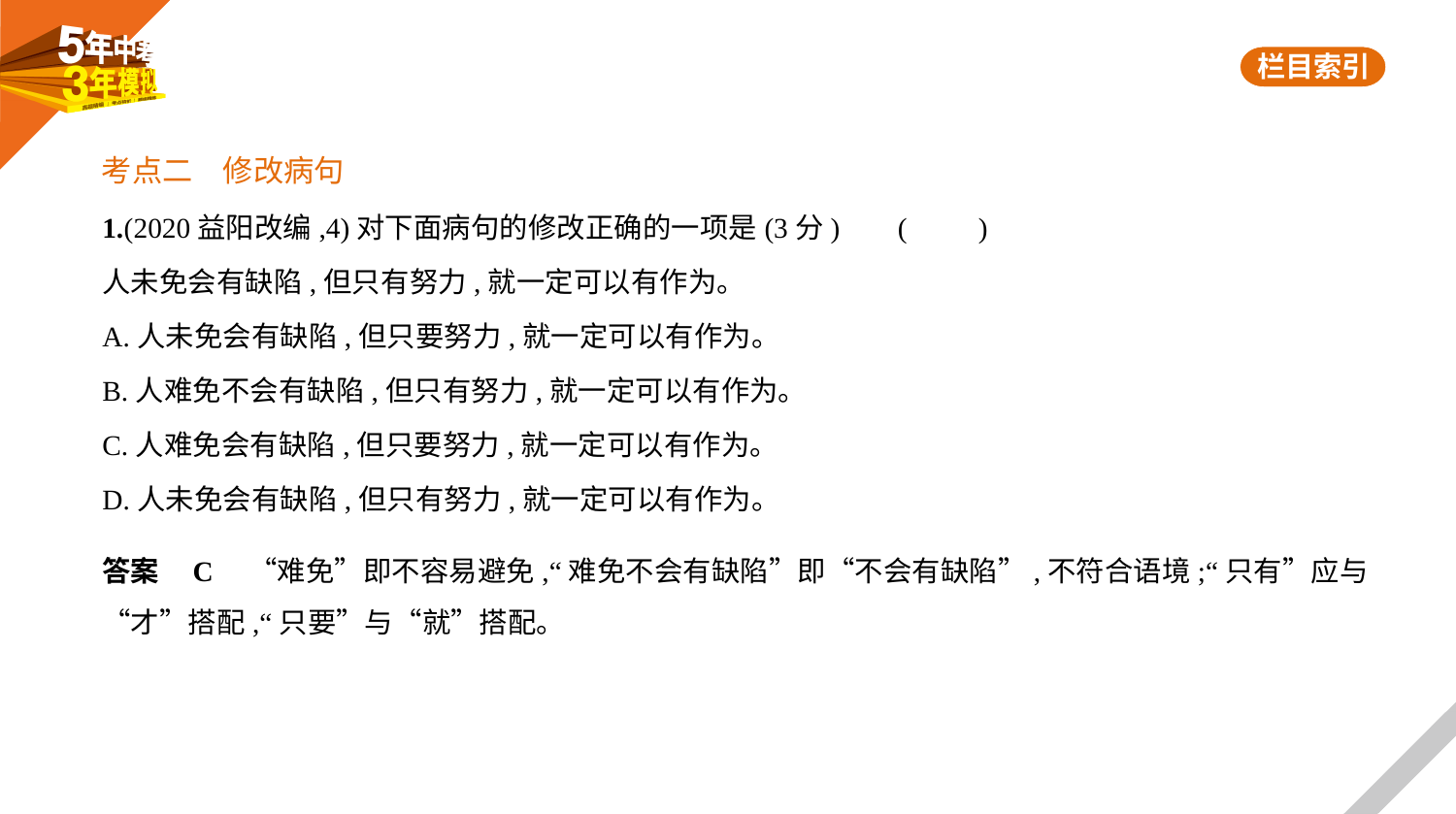

考点二　修改病句
1.(2020益阳改编,4)对下面病句的修改正确的一项是(3分)     (　　)
人未免会有缺陷,但只有努力,就一定可以有作为。
A.人未免会有缺陷,但只要努力,就一定可以有作为。
B.人难免不会有缺陷,但只有努力,就一定可以有作为。
C.人难免会有缺陷,但只要努力,就一定可以有作为。
D.人未免会有缺陷,但只有努力,就一定可以有作为。
答案    C　“难免”即不容易避免,“难免不会有缺陷”即“不会有缺陷”,不符合语境;“只有”应与
“才”搭配,“只要”与“就”搭配。